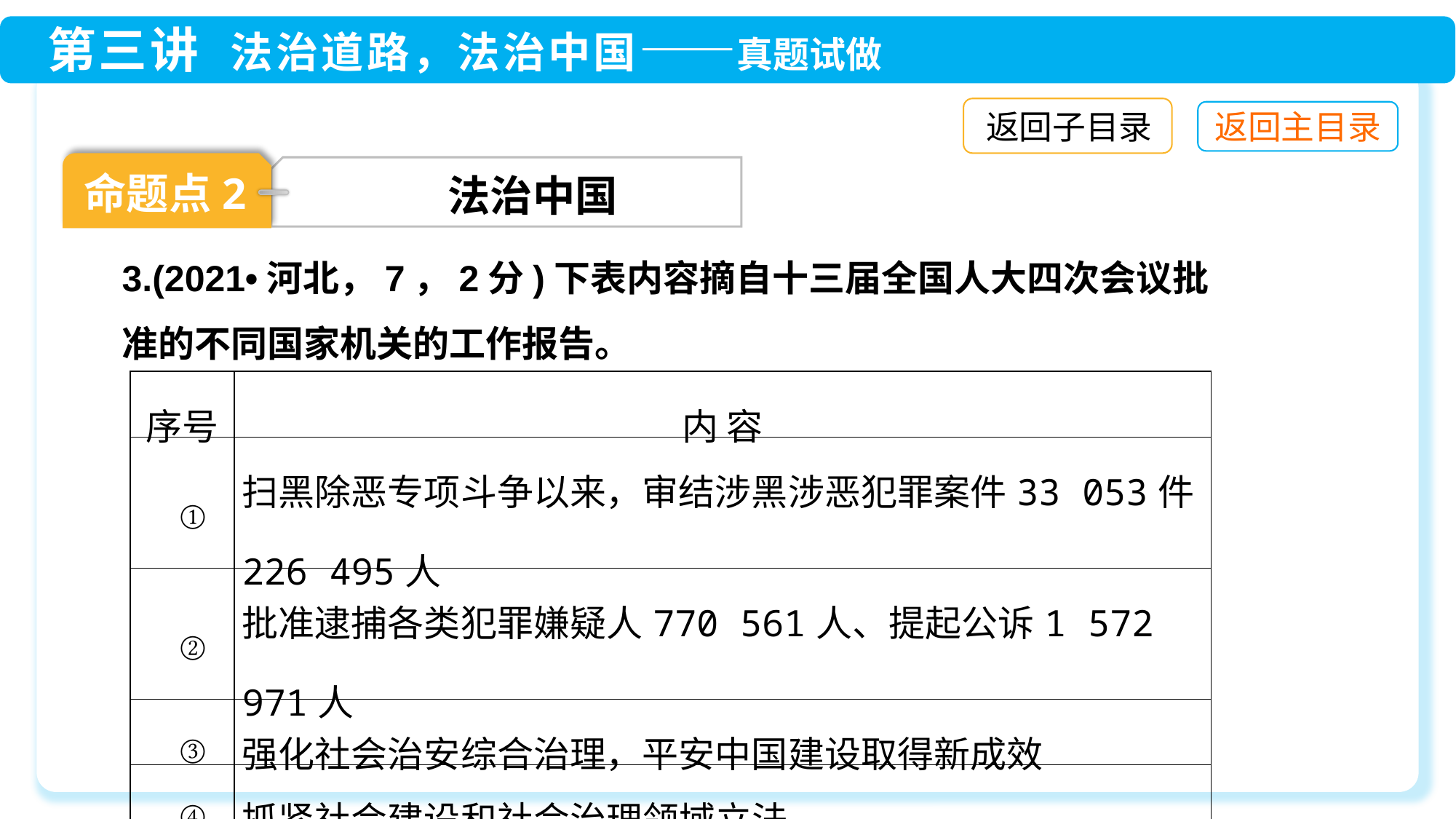

返回子目录

命题点2
法治中国

3.(2021•河北，7，2分)下表内容摘自十三届全国人大四次会议批准的不同国家机关的工作报告。
| 序号 | 内 容 |
| --- | --- |
| ① | 扫黑除恶专项斗争以来，审结涉黑涉恶犯罪案件33 053件226 495人 |
| ② | 批准逮捕各类犯罪嫌疑人770 561人、提起公诉1 572 971人 |
| ③ | 强化社会治安综合治理，平安中国建设取得新成效 |
| ④ | 抓紧社会建设和社会治理领域立法 |